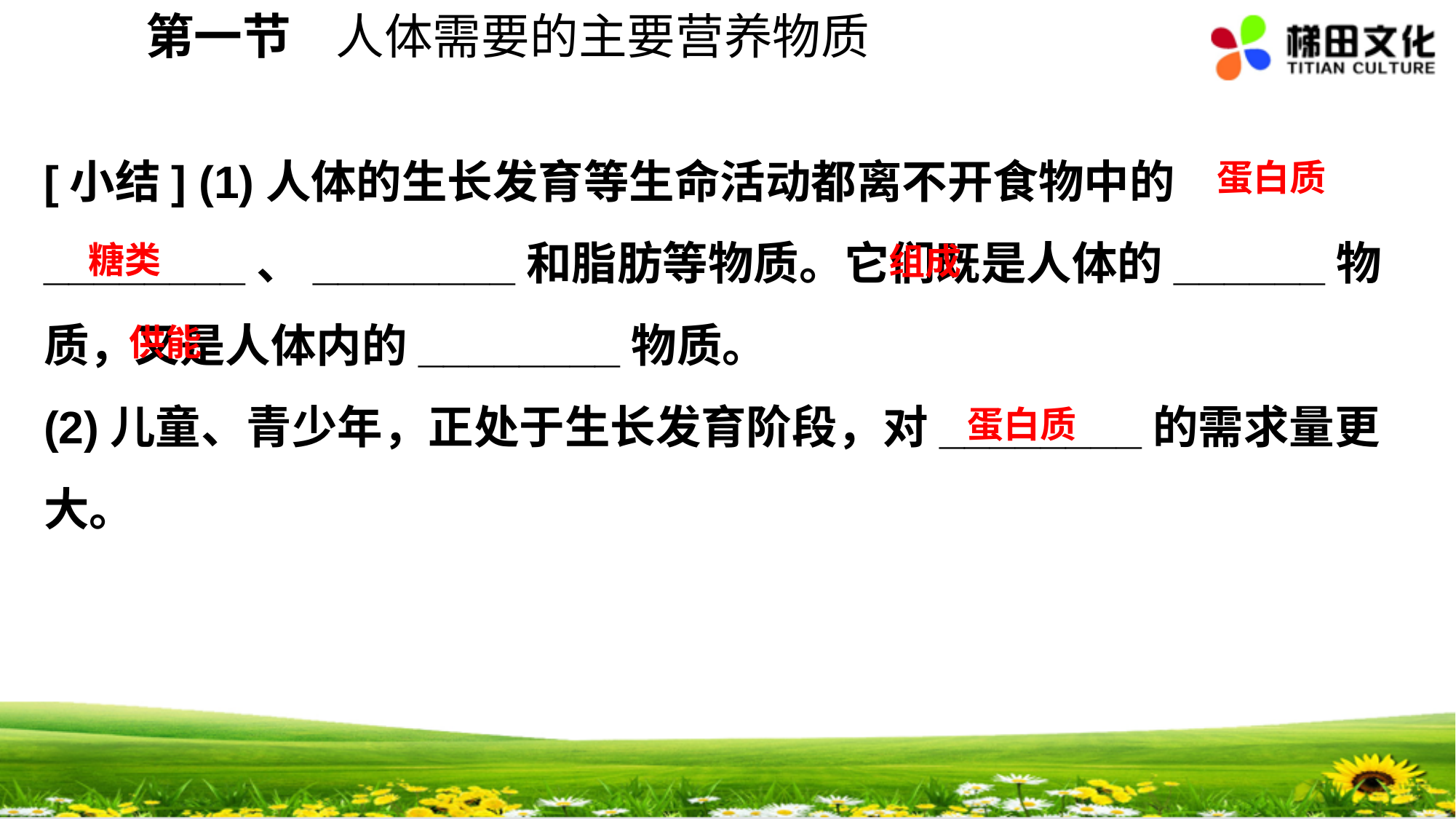

第一节    人体需要的主要营养物质
[小结] (1)人体的生长发育等生命活动都离不开食物中的________、________和脂肪等物质。它们既是人体的______物质，又是人体内的________物质。
(2)儿童、青少年，正处于生长发育阶段，对________的需求量更大。
蛋白质
糖类
组成
供能
蛋白质